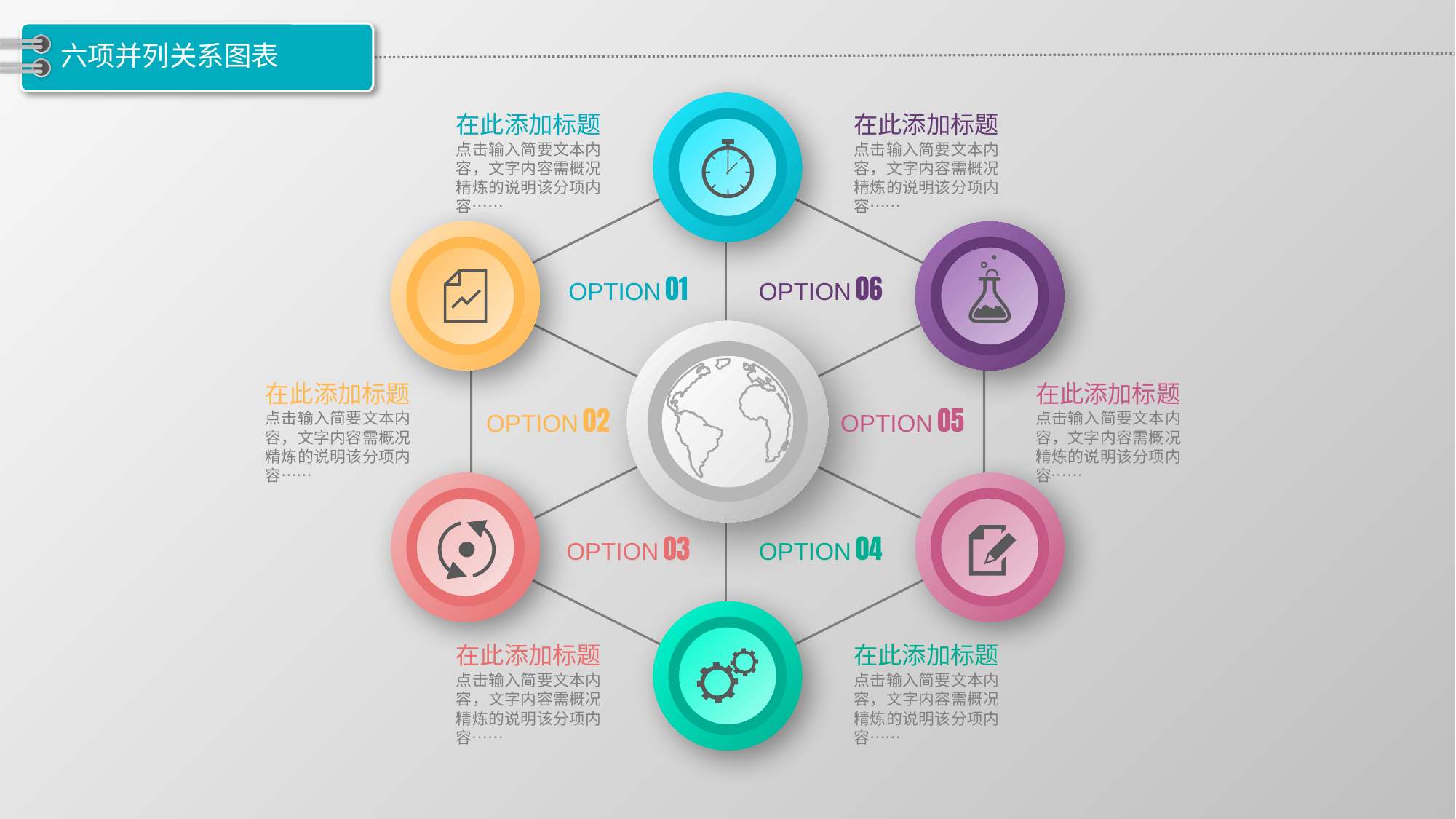

# 六项并列关系图表

在此添加标题
点击输入简要文本内容，文字内容需概况精炼的说明该分项内容……
在此添加标题
点击输入简要文本内容，文字内容需概况精炼的说明该分项内容……

OPTION 01
OPTION 06

在此添加标题
点击输入简要文本内容，文字内容需概况精炼的说明该分项内容……
在此添加标题
点击输入简要文本内容，文字内容需概况精炼的说明该分项内容……
OPTION 02
OPTION 05

OPTION 03
OPTION 04

在此添加标题
点击输入简要文本内容，文字内容需概况精炼的说明该分项内容……
在此添加标题
点击输入简要文本内容，文字内容需概况精炼的说明该分项内容……